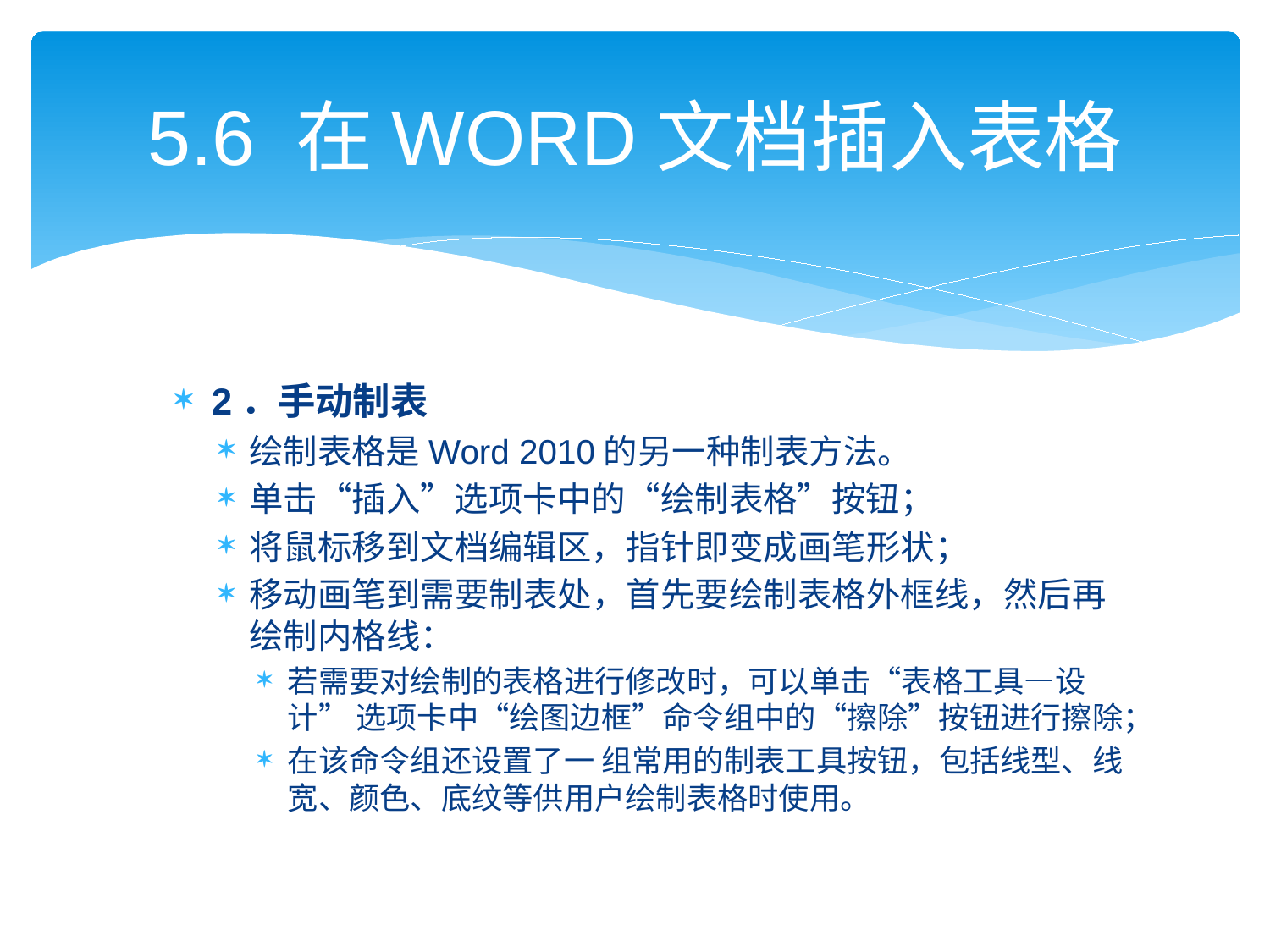

# 5.6 在WORD文档插入表格
2．手动制表
绘制表格是Word 2010的另一种制表方法。
单击“插入”选项卡中的“绘制表格”按钮；
将鼠标移到文档编辑区，指针即变成画笔形状；
移动画笔到需要制表处，首先要绘制表格外框线，然后再绘制内格线：
若需要对绘制的表格进行修改时，可以单击“表格工具—设计” 选项卡中“绘图边框”命令组中的“擦除”按钮进行擦除；
在该命令组还设置了一 组常用的制表工具按钮，包括线型、线宽、颜色、底纹等供用户绘制表格时使用。